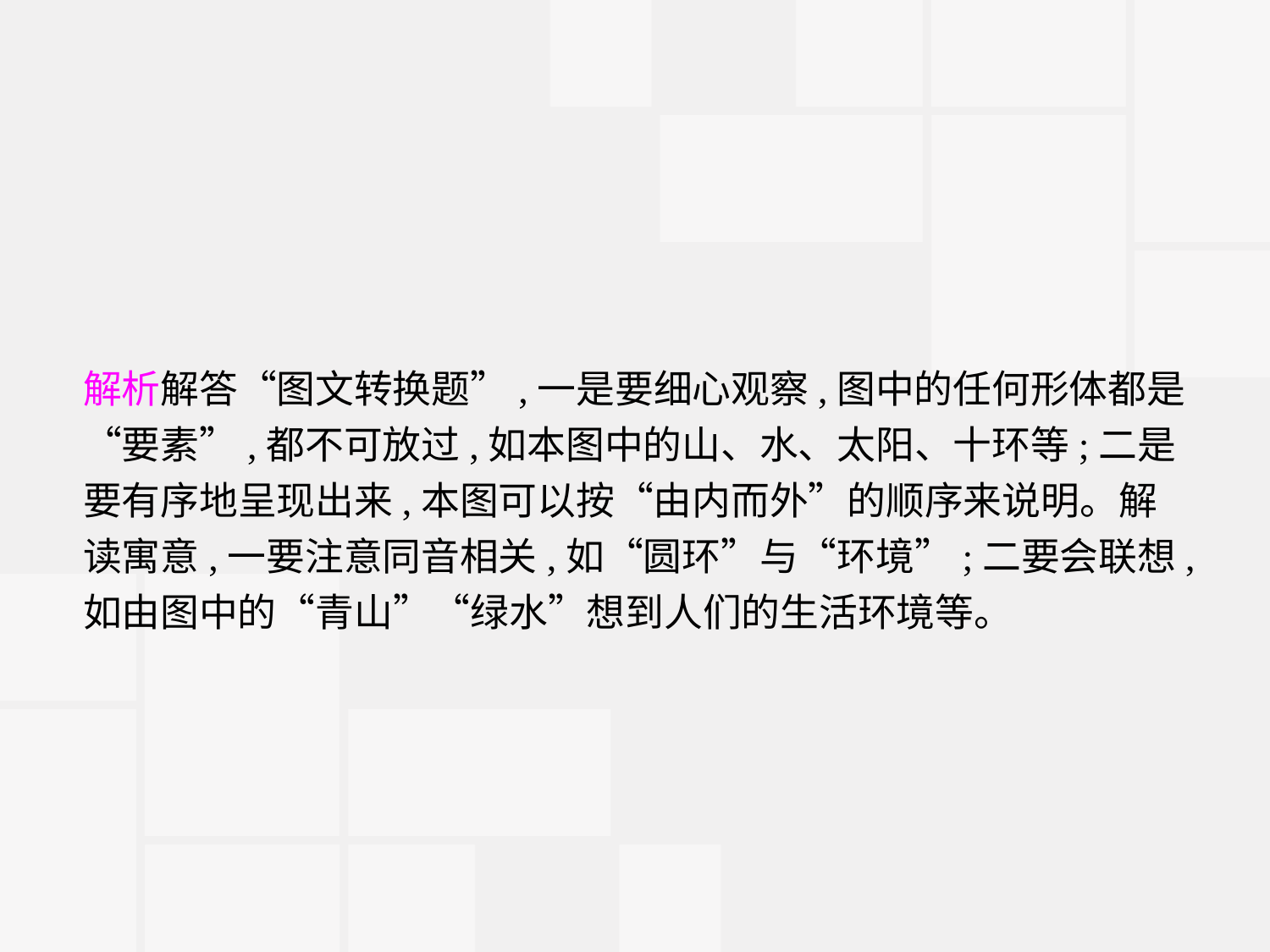

解析解答“图文转换题”,一是要细心观察,图中的任何形体都是“要素”,都不可放过,如本图中的山、水、太阳、十环等;二是要有序地呈现出来,本图可以按“由内而外”的顺序来说明。解读寓意,一要注意同音相关,如“圆环”与“环境”;二要会联想,如由图中的“青山”“绿水”想到人们的生活环境等。